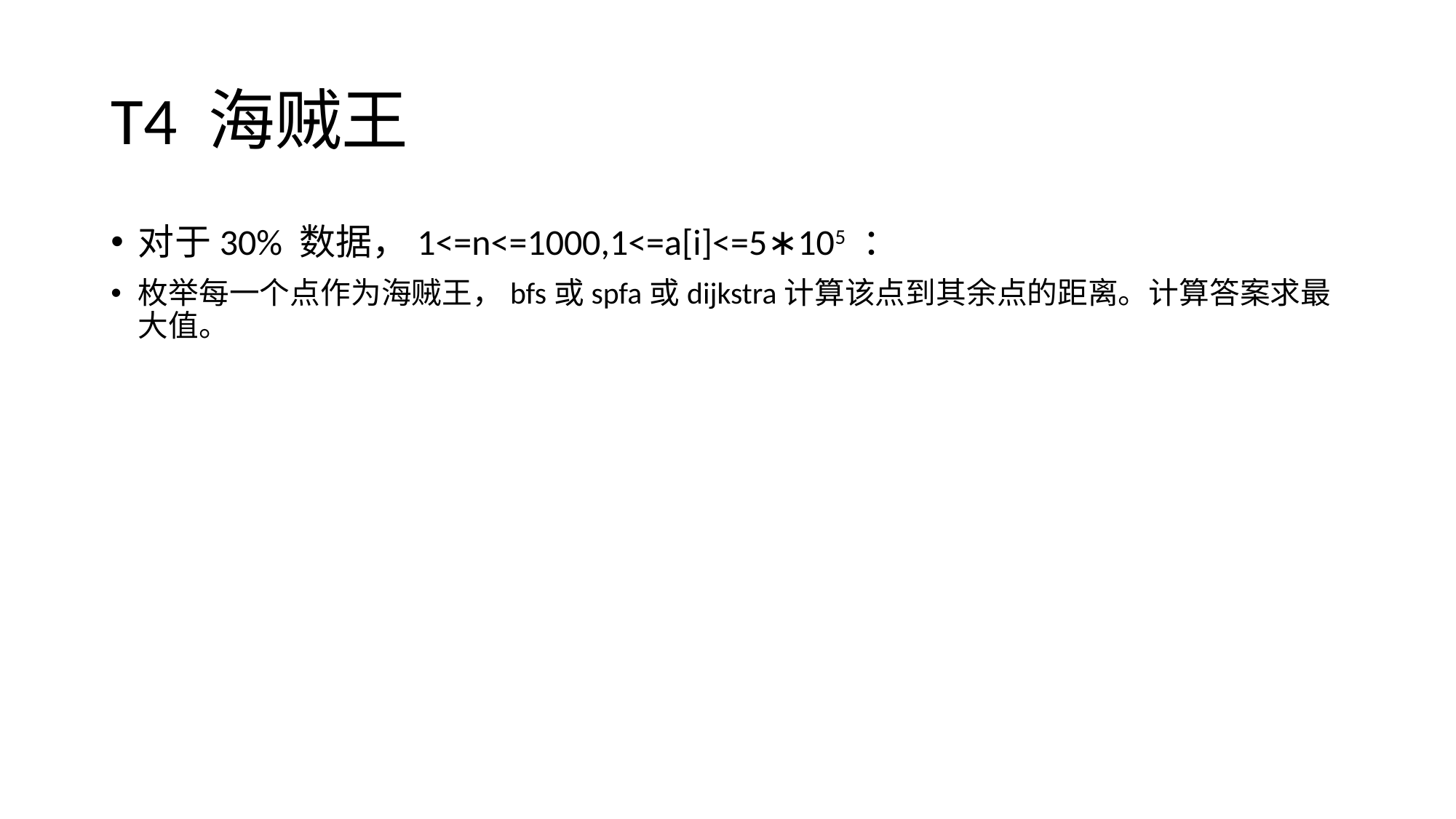

# T4 海贼王
对于30% 数据，1<=n<=1000,1<=a[i]<=5∗105 ：
枚举每一个点作为海贼王，bfs或spfa或dijkstra计算该点到其余点的距离。计算答案求最大值。